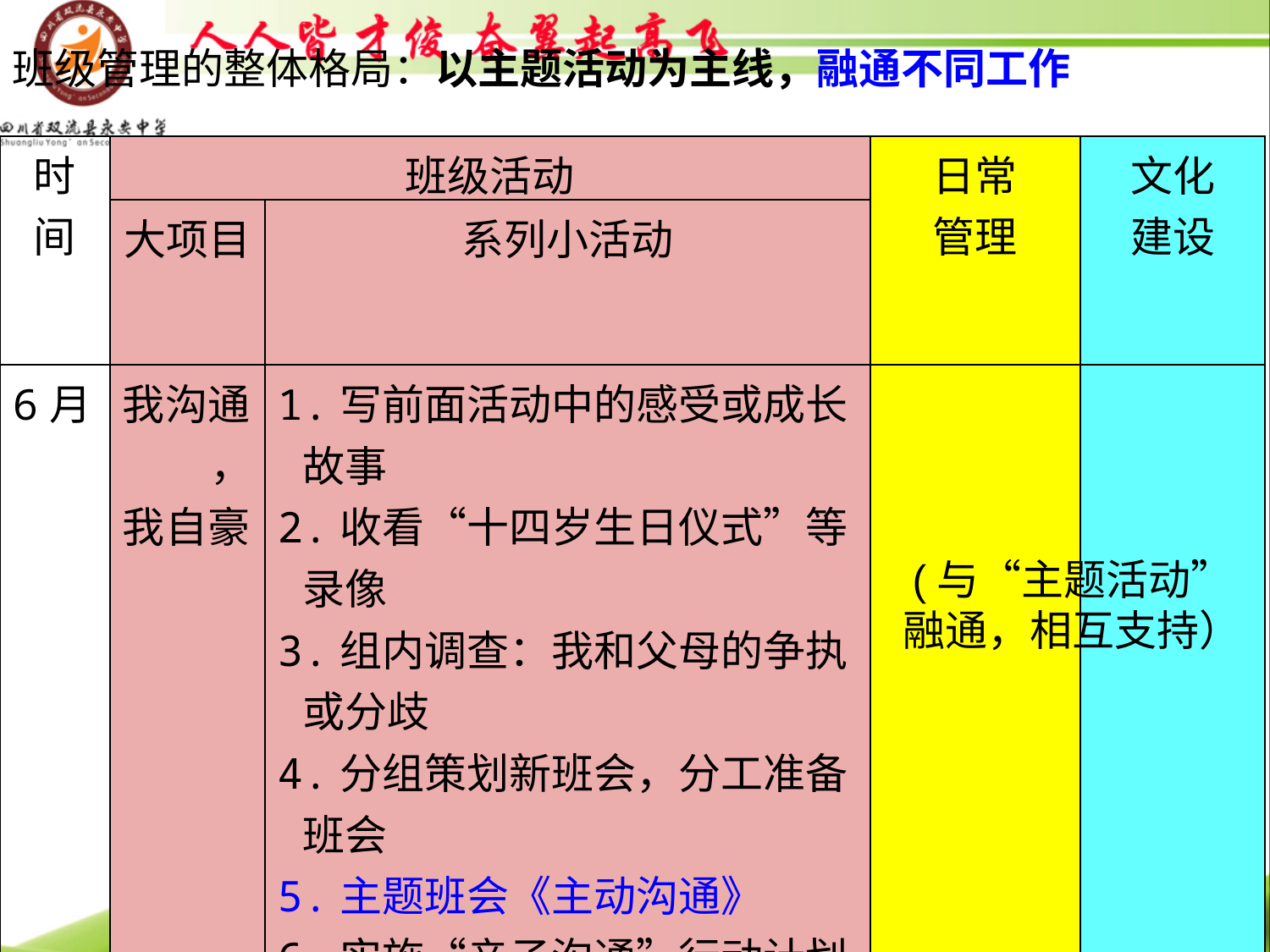

班级管理的整体格局：以主题活动为主线，融通不同工作
| 时间 | 班级活动 |  | 日常 管理 | 文化 建设 |
| --- | --- | --- | --- | --- |
|  | 大项目 | 系列小活动 |  |  |
| 6月 | 我沟通 ， 我自豪 | 1.写前面活动中的感受或成长故事 2.收看“十四岁生日仪式”等录像 3.组内调查：我和父母的争执或分歧 4.分组策划新班会，分工准备班会 5.主题班会《主动沟通》 6.实施“亲子沟通”行动计划 7.记录新的体会和故事，分享交流 |  |  |
(与“主题活动”融通，相互支持）